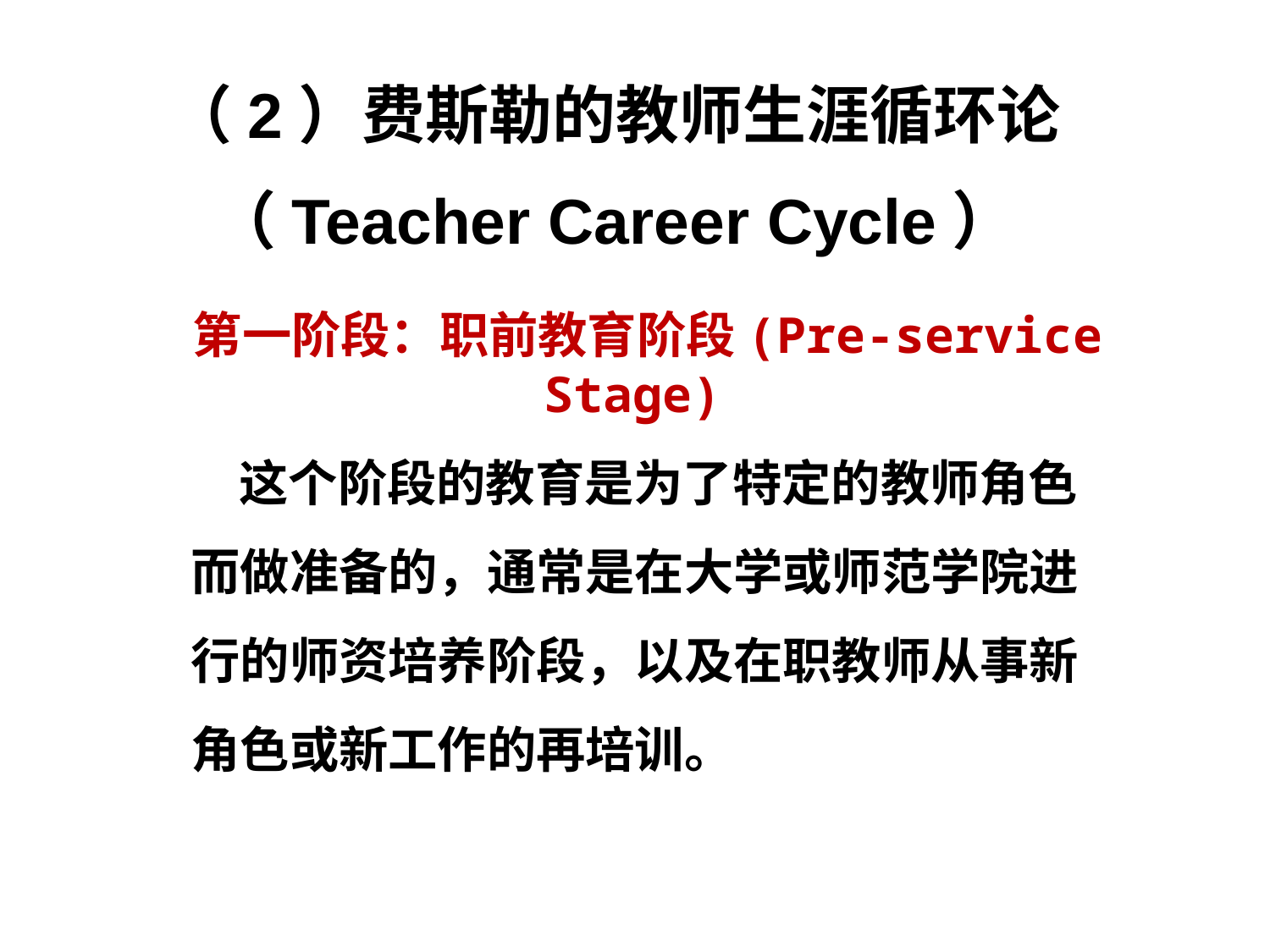

（2）费斯勒的教师生涯循环论
（Teacher Career Cycle）
第一阶段：职前教育阶段(Pre-service Stage)
    这个阶段的教育是为了特定的教师角色而做准备的，通常是在大学或师范学院进行的师资培养阶段，以及在职教师从事新角色或新工作的再培训。